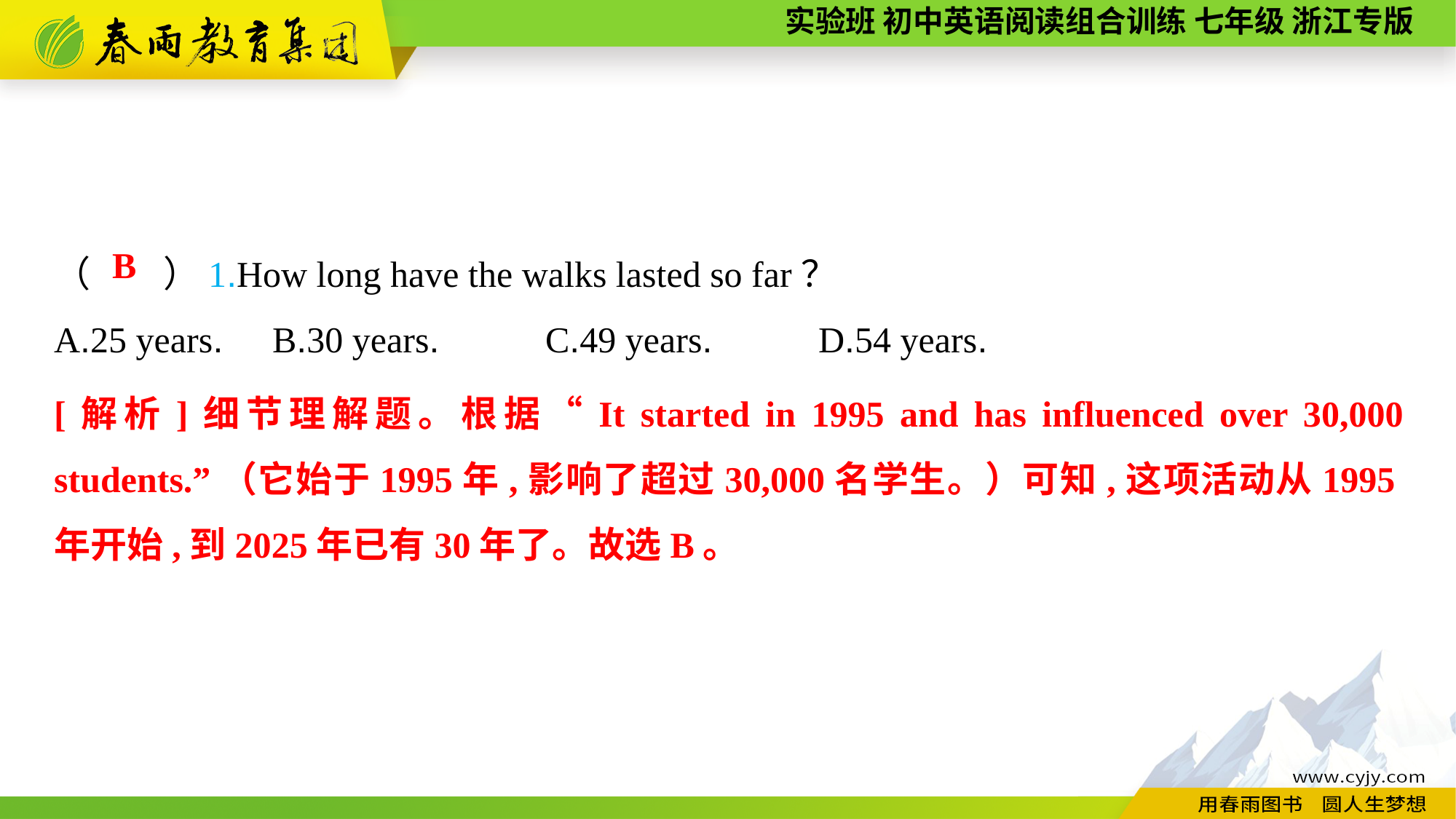

（　　）1.How long have the walks lasted so far？
A.25 years.	B.30 years.	      C.49 years.	D.54 years.
B
[解析]细节理解题。根据“It started in 1995 and has influenced over 30,000 students.”（它始于1995年,影响了超过30,000名学生。）可知,这项活动从1995年开始,到2025年已有30年了。故选B。